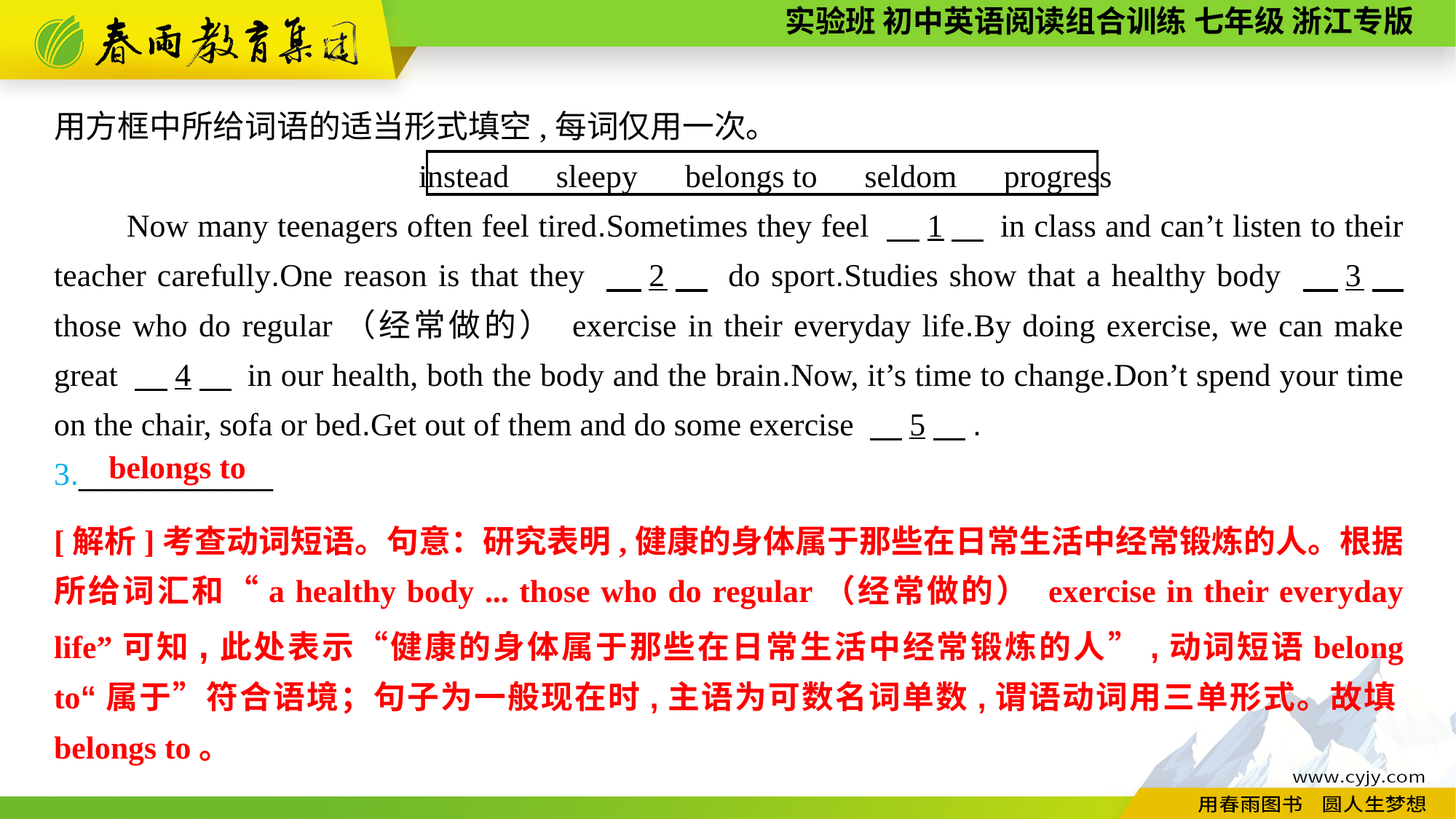

用方框中所给词语的适当形式填空,每词仅用一次。
instead　sleepy　belongs to　seldom　progress
Now many teenagers often feel tired.Sometimes they feel 　1　 in class and can’t listen to their teacher carefully.One reason is that they 　2　 do sport.Studies show that a healthy body 　3　 those who do regular（经常做的） exercise in their everyday life.By doing exercise, we can make great 　4　 in our health, both the body and the brain.Now, it’s time to change.Don’t spend your time on the chair, sofa or bed.Get out of them and do some exercise 　5　.
3.___________

belongs to
[解析]考查动词短语。句意：研究表明,健康的身体属于那些在日常生活中经常锻炼的人。根据所给词汇和“a healthy body ... those who do regular（经常做的） exercise in their everyday life”可知,此处表示“健康的身体属于那些在日常生活中经常锻炼的人”,动词短语belong to“属于”符合语境；句子为一般现在时,主语为可数名词单数,谓语动词用三单形式。故填belongs to。